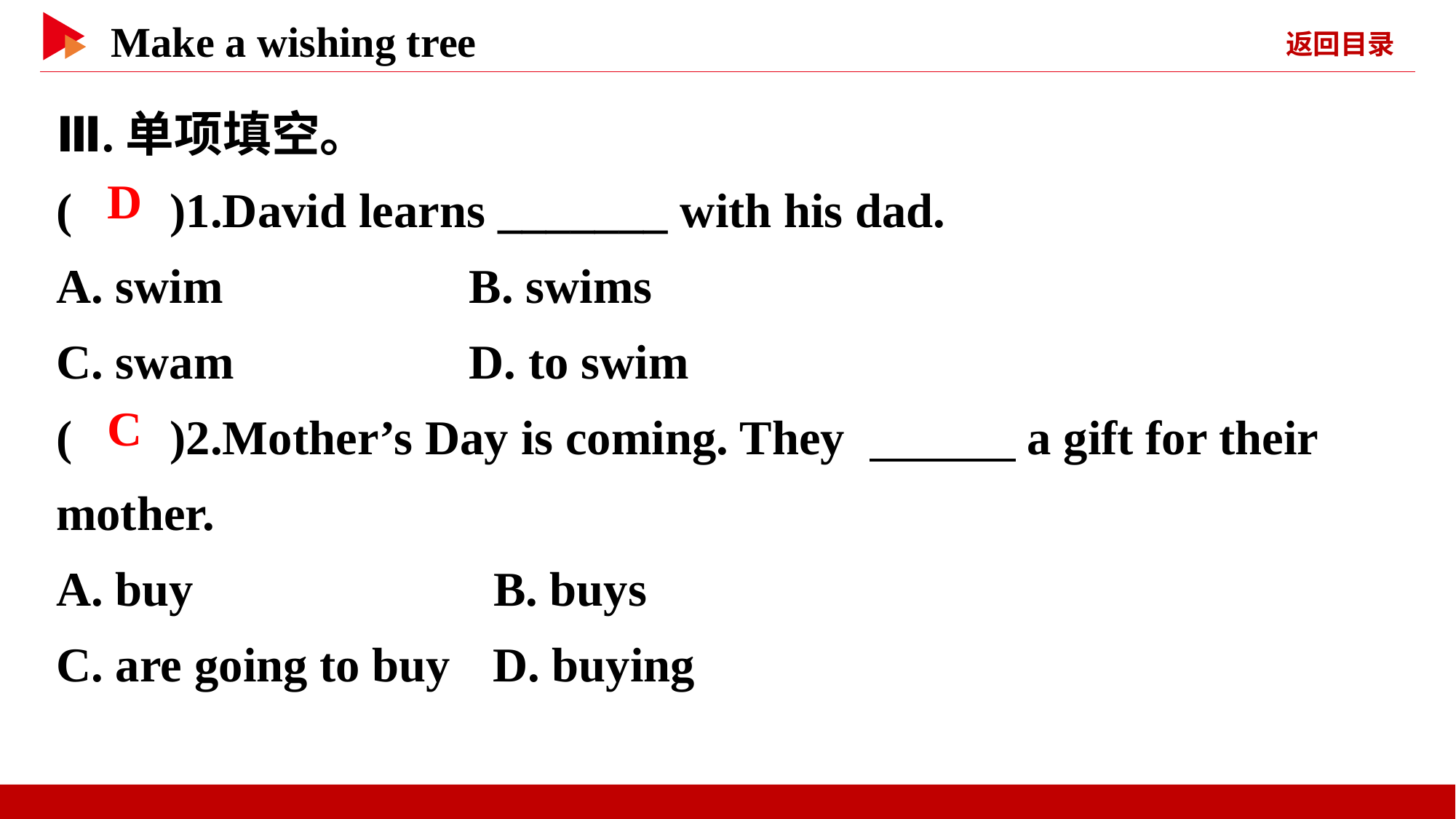

Ⅲ.单项填空。
(        )1.David learns _______ with his dad.
A. swim 	                B. swims
C. swam	                D. to swim
(        )2.Mother’s Day is coming. They 　　　a gift for their mother.
A. buy	                  B. buys
C. are going to buy	D. buying
   D
   C